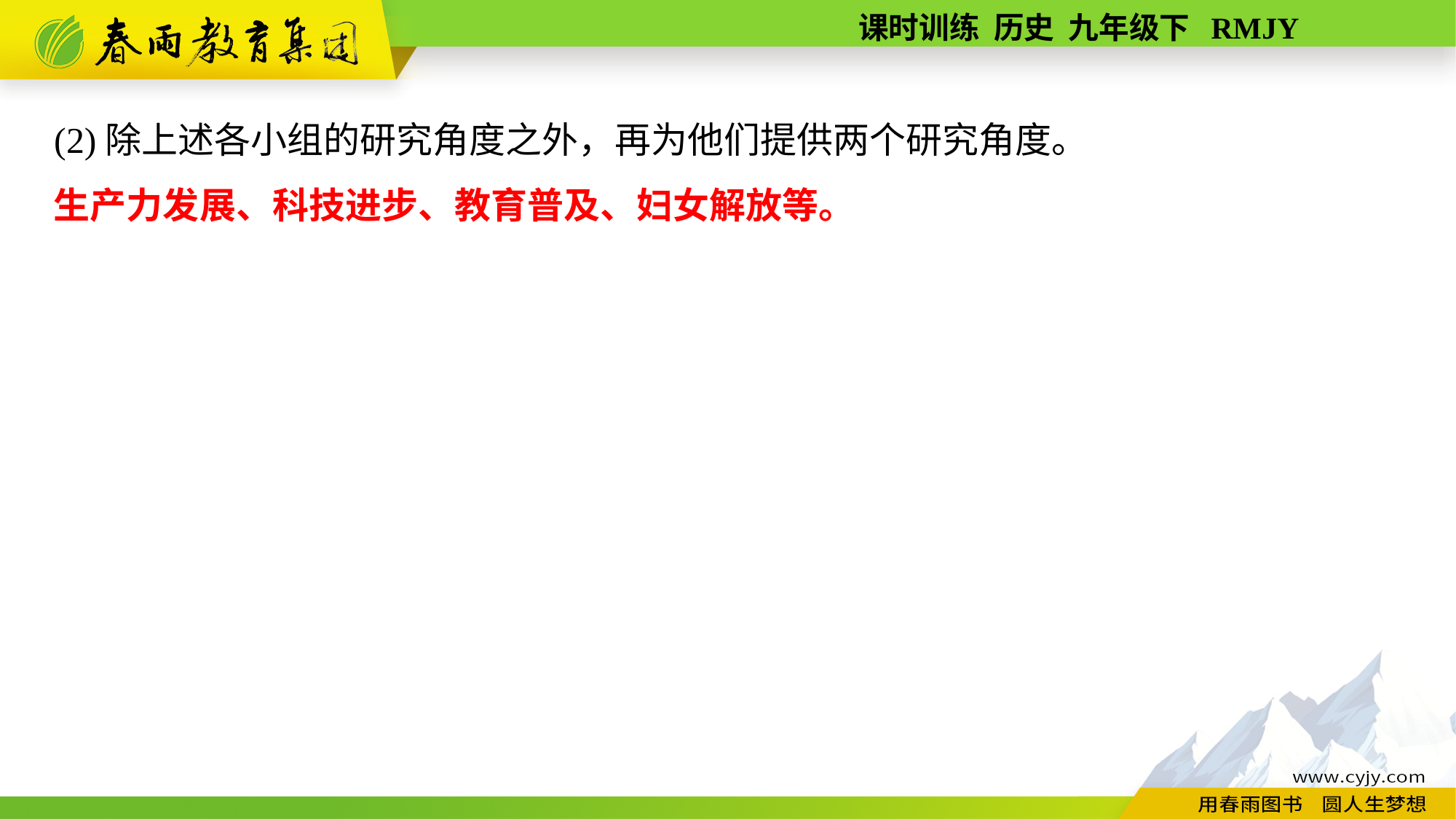

(2)除上述各小组的研究角度之外，再为他们提供两个研究角度。
生产力发展、科技进步、教育普及、妇女解放等。